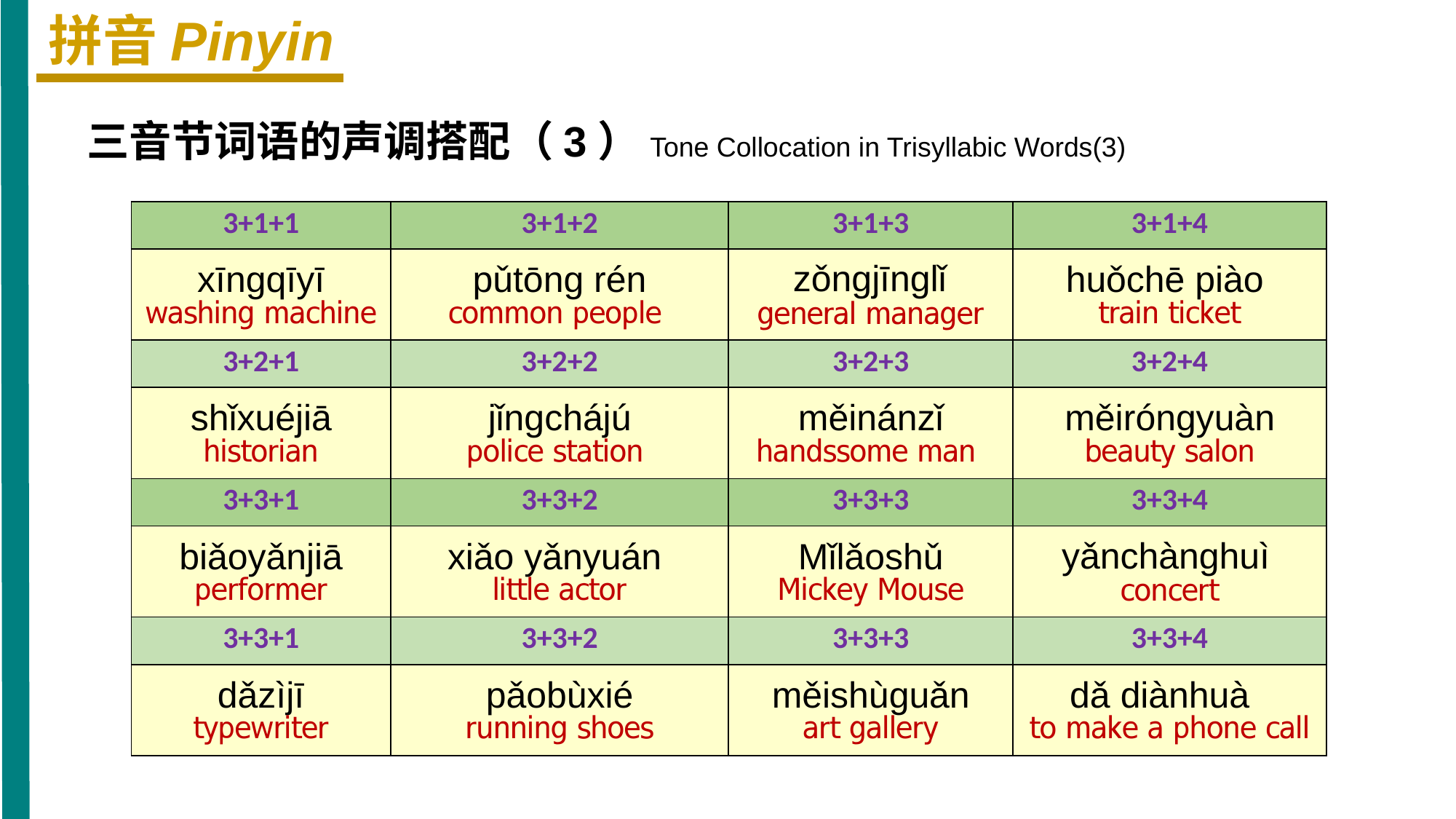

拼音Pinyin
 三音节词语的声调搭配（3）Tone Collocation in Trisyllabic Words(3)
| 3+1+1 | 3+1+2 | 3+1+3 | 3+1+4 |
| --- | --- | --- | --- |
| xīngqīyī washing machine | pǔtōng rén common people | zǒngjīnglǐ general manager | huǒchē piào train ticket |
| 3+2+1 | 3+2+2 | 3+2+3 | 3+2+4 |
| shǐxuéjiā historian | jǐngchájú police station | měinánzǐ handssome man | měiróngyuàn beauty salon |
| 3+3+1 | 3+3+2 | 3+3+3 | 3+3+4 |
| biǎoyǎnjiā performer | xiǎo yǎnyuán little actor | Mǐlǎoshǔ Mickey Mouse | yǎnchànghuì concert |
| 3+3+1 | 3+3+2 | 3+3+3 | 3+3+4 |
| dǎzìjī typewriter | pǎobùxié running shoes | měishùguǎn art gallery | dǎ diànhuà to make a phone call |